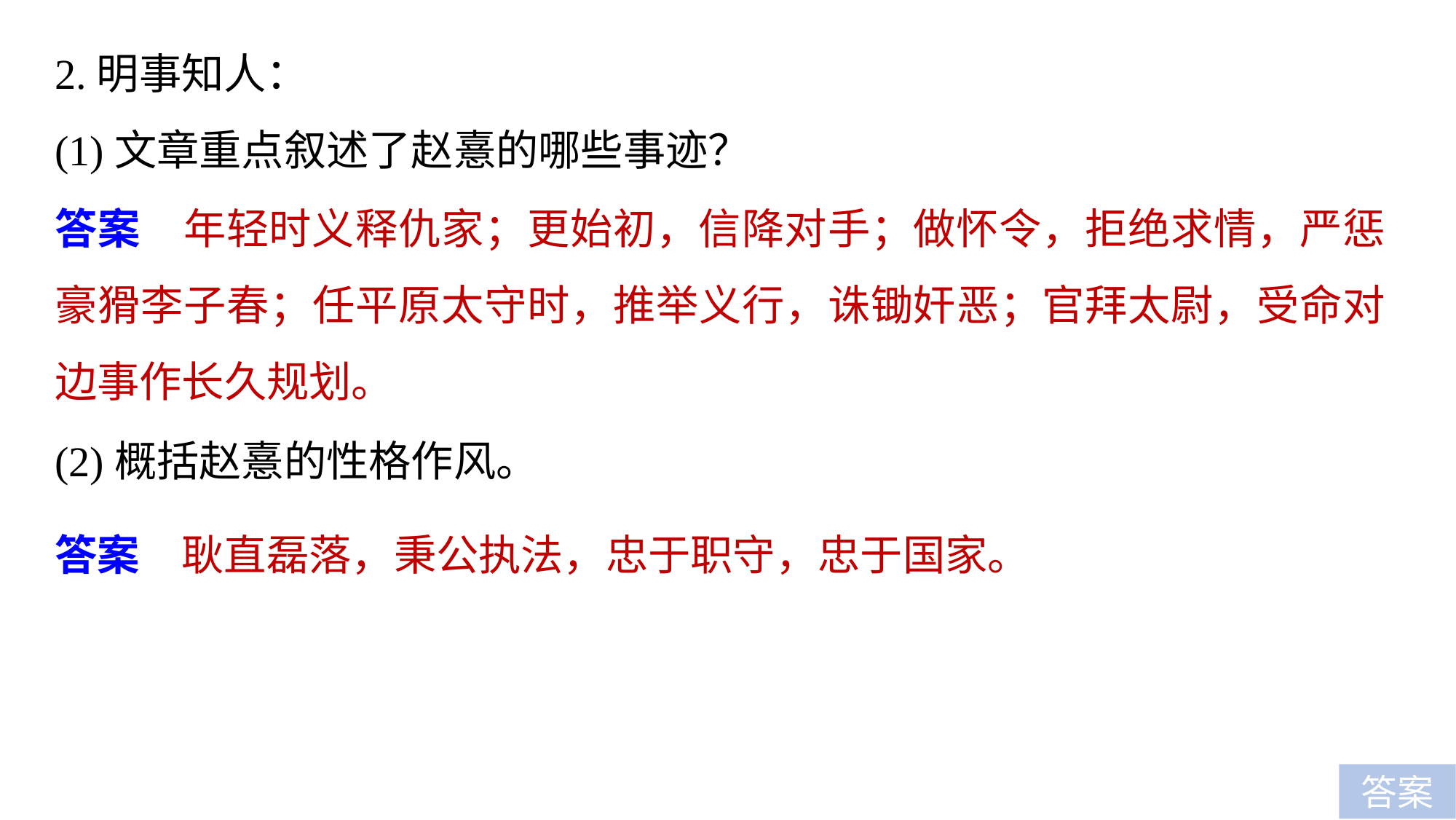

2.明事知人：
(1)文章重点叙述了赵憙的哪些事迹？
答案　年轻时义释仇家；更始初，信降对手；做怀令，拒绝求情，严惩豪猾李子春；任平原太守时，推举义行，诛锄奸恶；官拜太尉，受命对边事作长久规划。
(2)概括赵憙的性格作风。
答案　耿直磊落，秉公执法，忠于职守，忠于国家。
答案